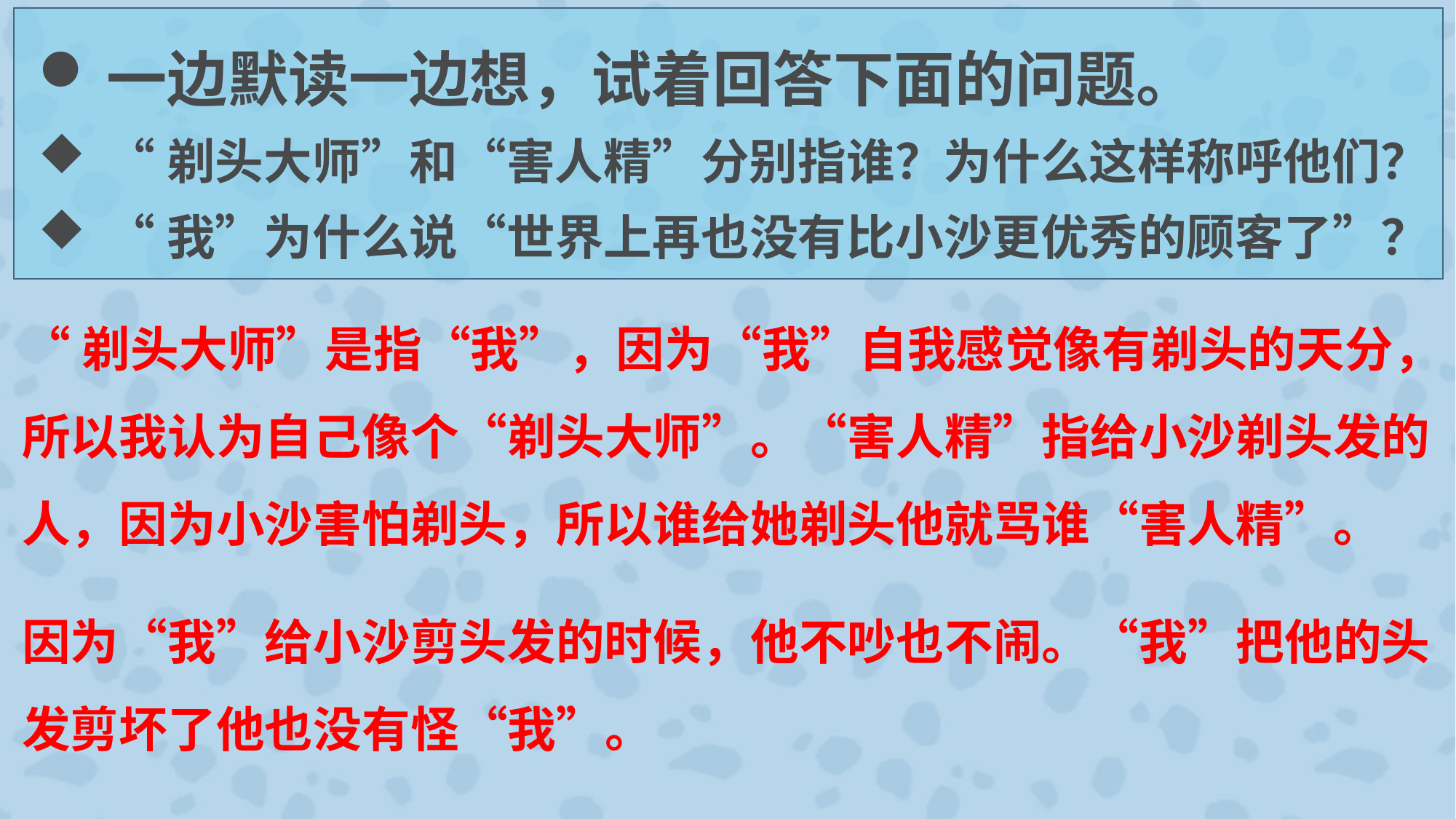

一边默读一边想，试着回答下面的问题。
“剃头大师”和“害人精”分别指谁？为什么这样称呼他们？
“我”为什么说“世界上再也没有比小沙更优秀的顾客了”？
“剃头大师”是指“我”，因为“我”自我感觉像有剃头的天分，所以我认为自己像个“剃头大师”。“害人精”指给小沙剃头发的人，因为小沙害怕剃头，所以谁给她剃头他就骂谁“害人精”。
因为“我”给小沙剪头发的时候，他不吵也不闹。“我”把他的头发剪坏了他也没有怪“我”。